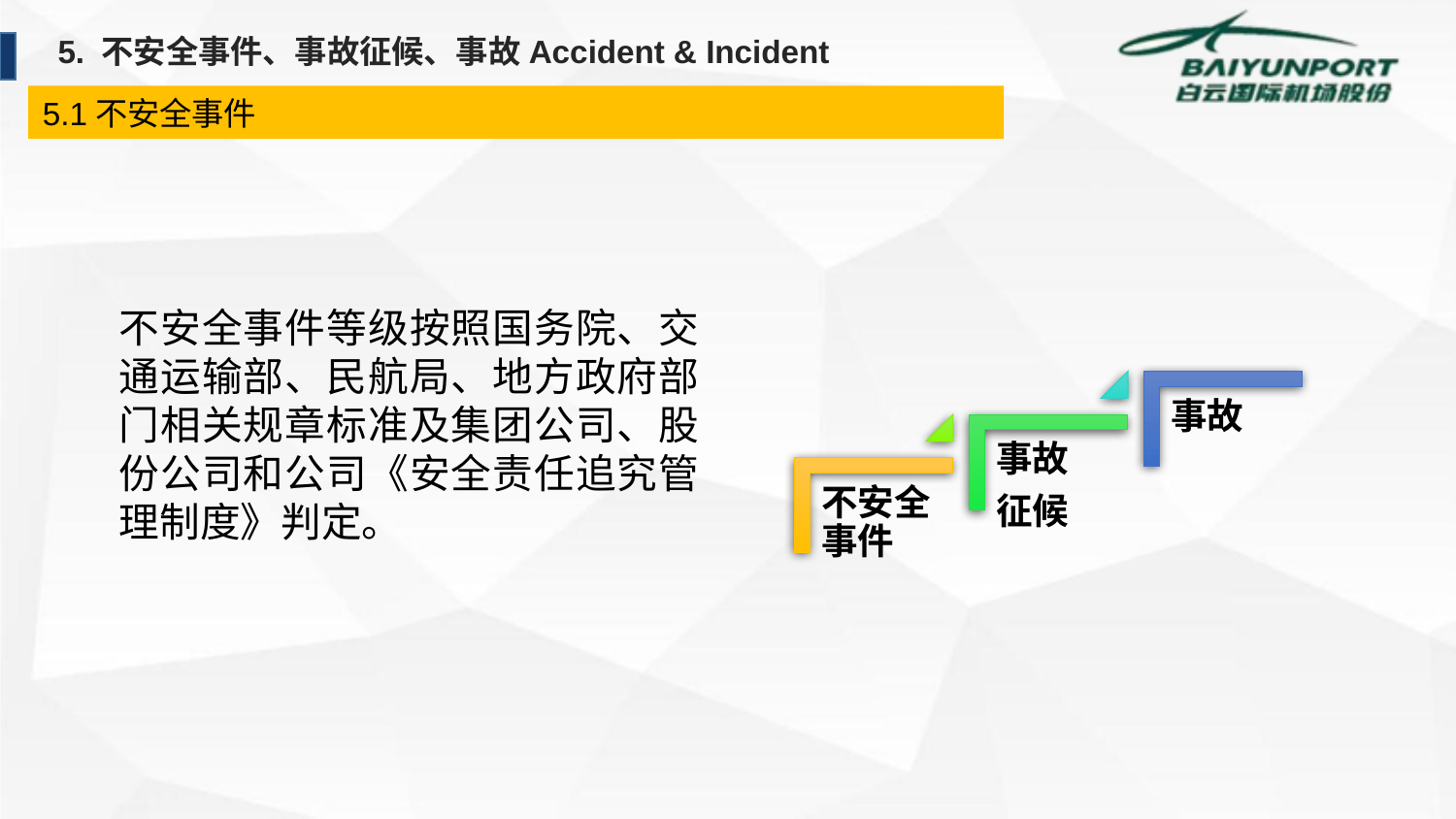

5. 不安全事件、事故征候、事故Accident & Incident

5.1不安全事件
不安全事件等级按照国务院、交通运输部、民航局、地方政府部门相关规章标准及集团公司、股份公司和公司《安全责任追究管理制度》判定。

不安全事件
事故
征候
事故